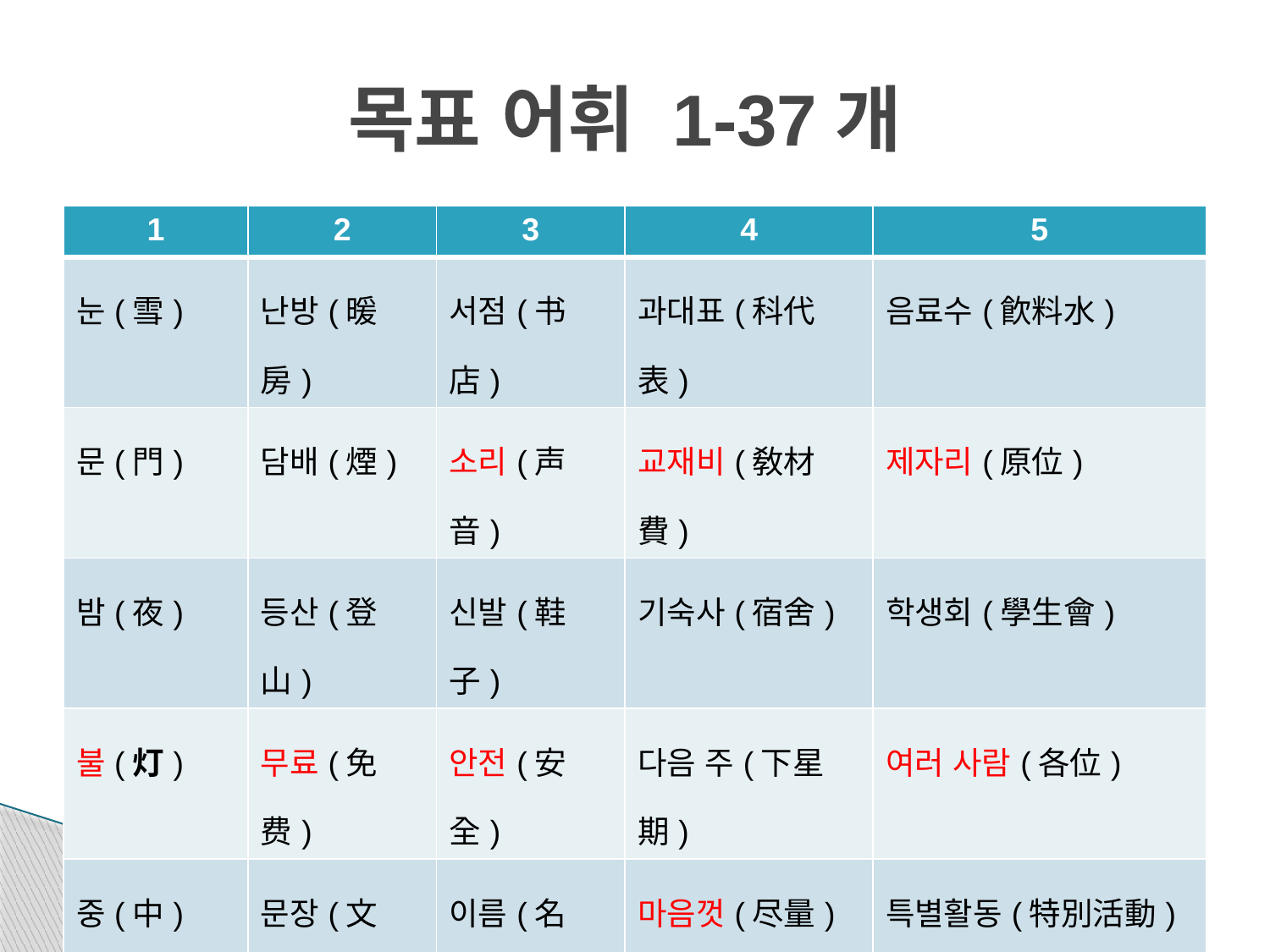

# 목표 어휘 1-37개
| 1 | 2 | 3 | 4 | 5 |
| --- | --- | --- | --- | --- |
| 눈(雪) | 난방(暖房) | 서점(书店) | 과대표(科代表) | 음료수(飮料水) |
| 문(門) | 담배(煙) | 소리(声音) | 교재비(敎材費) | 제자리(原位) |
| 밤(夜) | 등산(登山) | 신발(鞋子) | 기숙사(宿舍) | 학생회(學生會) |
| 불(灯) | 무료(免费) | 안전(安全) | 다음 주(下星期) | 여러 사람(各位) |
| 중(中) | 문장(文章) | 이름(名字) | 마음껏(尽量) | 특별활동(特別活動) |
| 강당(講堂) | 바닥(地) | 이후(以後) | 마지막(最后) |  |
| 과제(作业) | 복도(走廊) | 전공(专业) | 세탁소(洗衣店) |  |
| 교재(敎材) | 빨래(洗衣) | 학번(学号) | 열람실(閱覽室) |  |